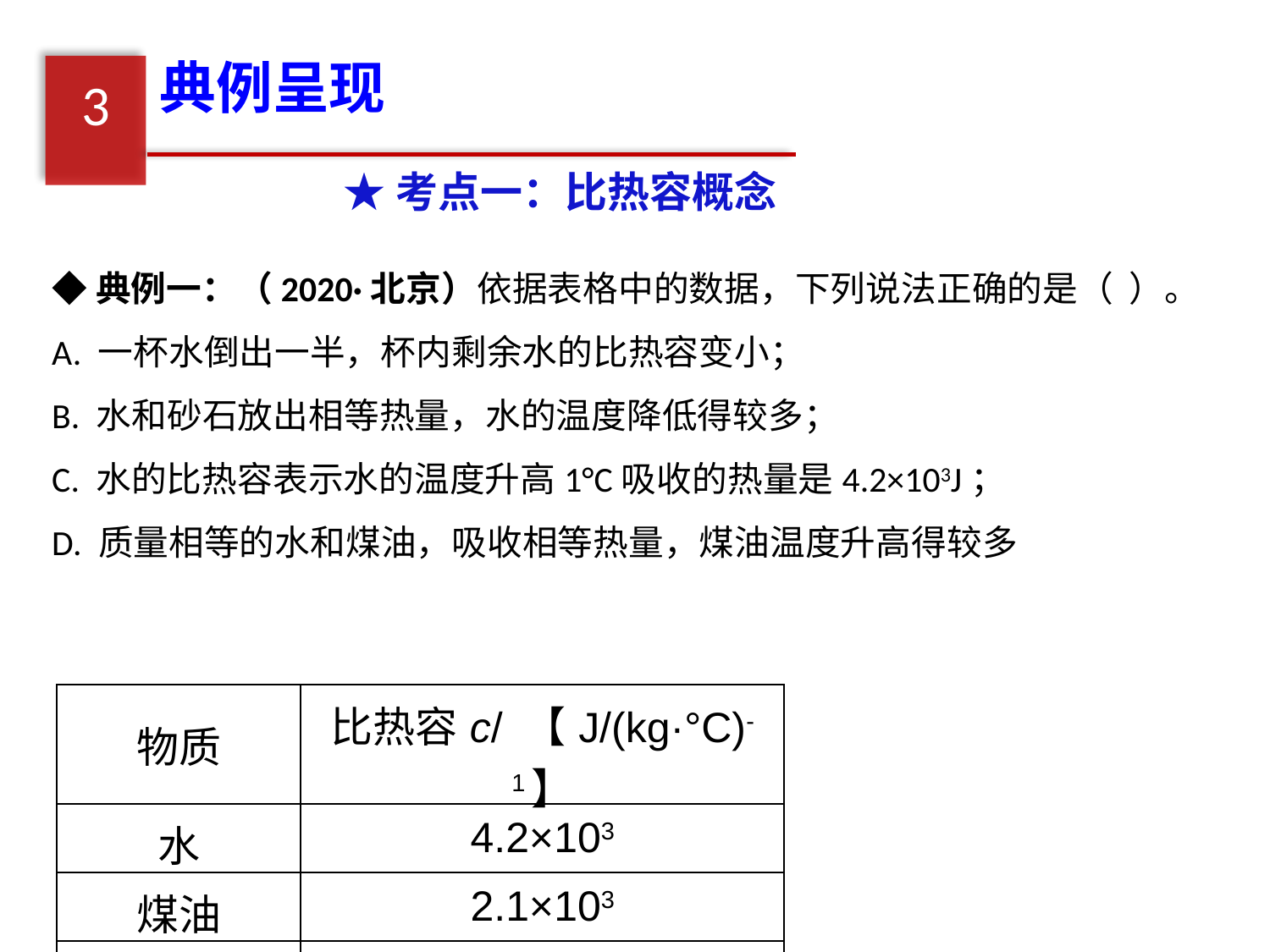

典例呈现

3
★考点一：比热容概念
◆典例一：（2020·北京）依据表格中的数据，下列说法正确的是（  ）。
A. 一杯水倒出一半，杯内剩余水的比热容变小；
B. 水和砂石放出相等热量，水的温度降低得较多；
C. 水的比热容表示水的温度升高1°C吸收的热量是4.2×103J；
D. 质量相等的水和煤油，吸收相等热量，煤油温度升高得较多
| 物质 | 比热容c/ 【J/(kg·°C)-1】 |
| --- | --- |
| 水 | 4.2×103 |
| 煤油 | 2.1×103 |
| 砂石 | 约0.92×103 |